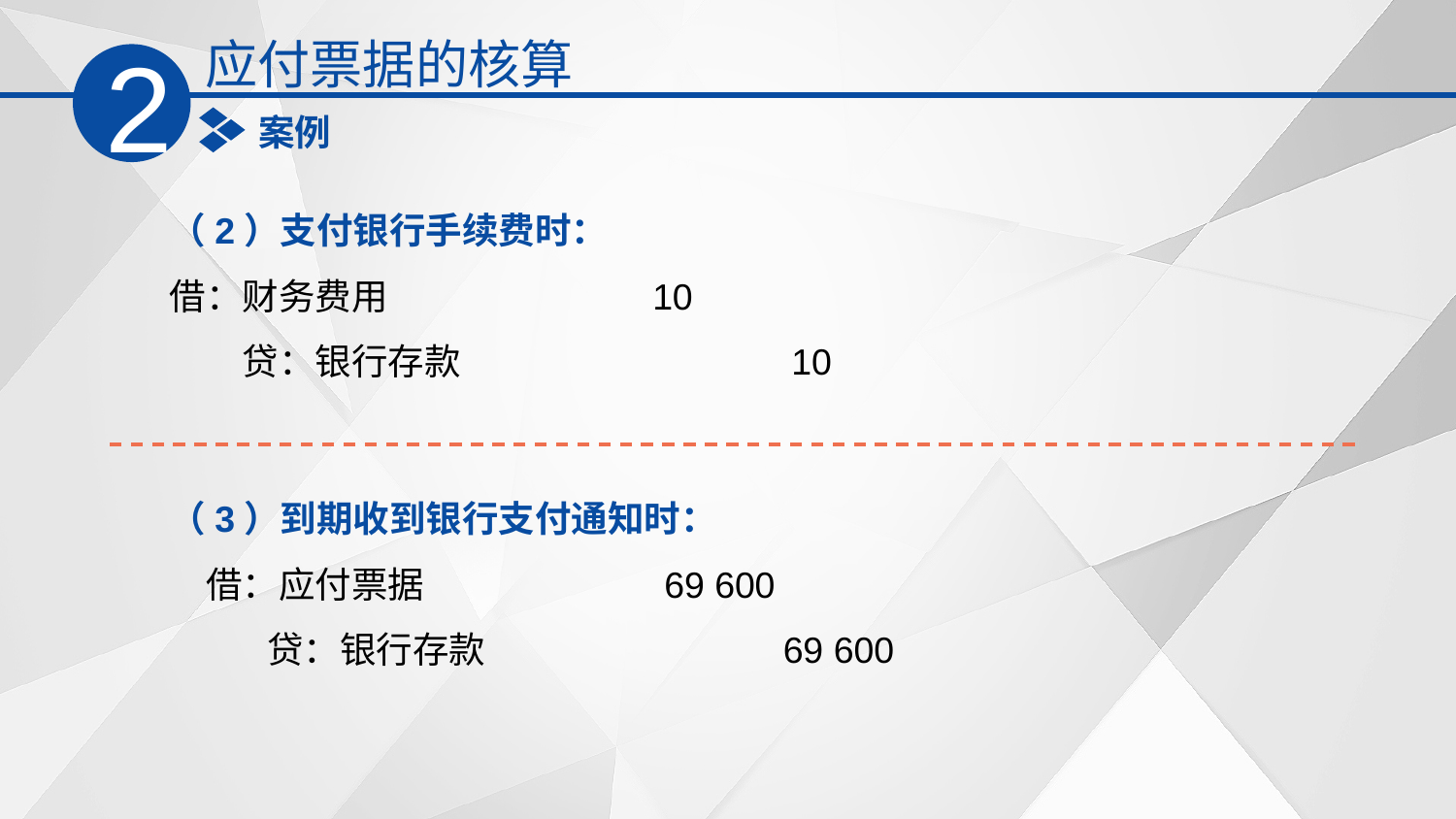

应付票据的核算
2

案例

（2）支付银行手续费时：
借：财务费用                               10
　　贷：银行存款                                       10
（3）到期收到银行支付通知时：
　借：应付票据                            69 600
　　   贷：银行存款                                   69 600